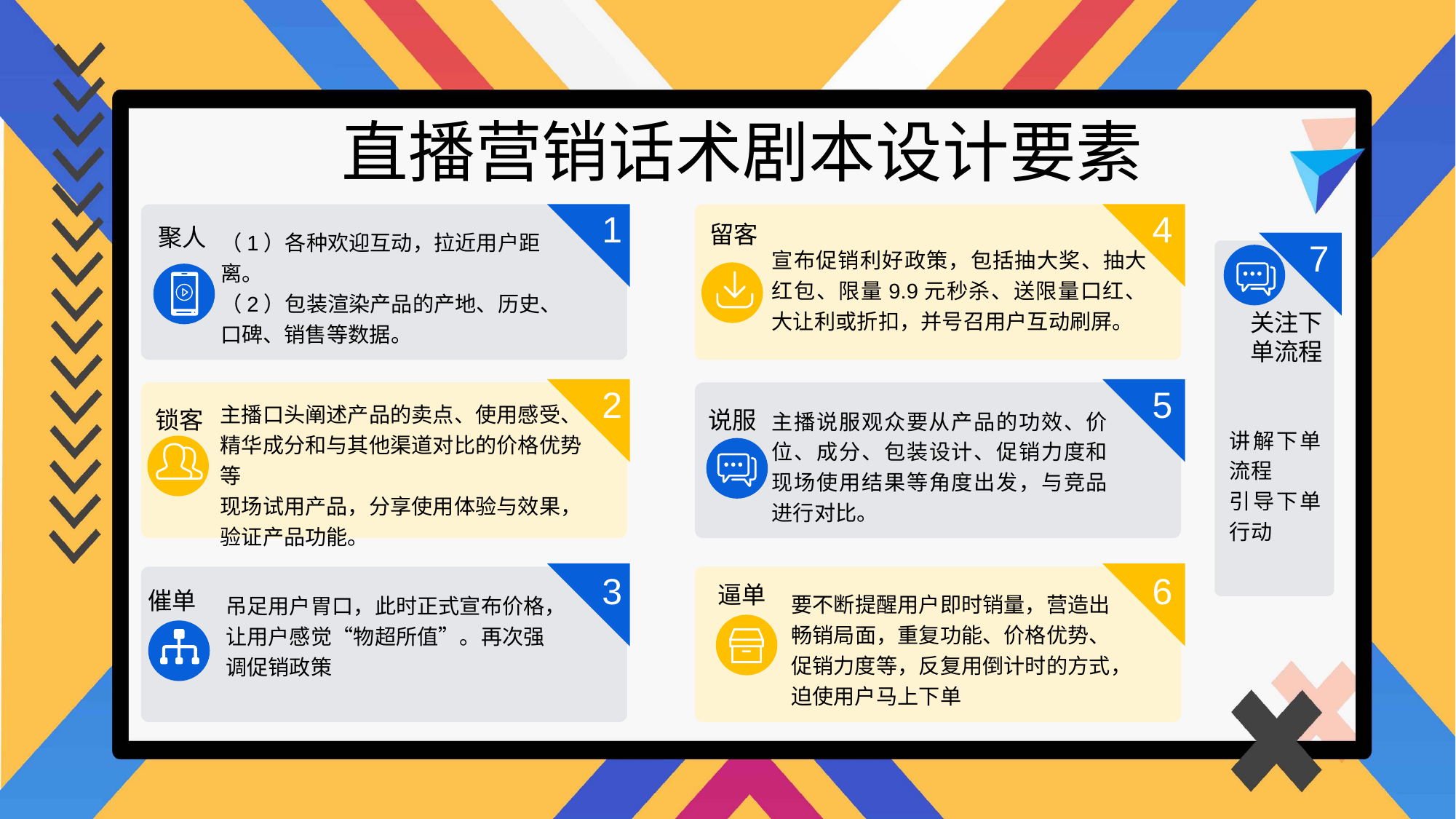

直播营销话术剧本设计要素
1
4

留客
聚人
（1）各种欢迎互动，拉近用户距离。
（2）包装渲染产品的产地、历史、口碑、销售等数据。
7

宣布促销利好政策，包括抽大奖、抽大红包、限量9.9元秒杀、送限量口红、大让利或折扣，并号召用户互动刷屏。

关注下单流程
2
5

主播口头阐述产品的卖点、使用感受、精华成分和与其他渠道对比的价格优势等
现场试用产品，分享使用体验与效果，验证产品功能。
主播说服观众要从产品的功效、价位、成分、包装设计、促销力度和现场使用结果等角度出发，与竞品进行对比。
锁客
说服
讲解下单流程
引导下单行动

3
6

逼单
催单
要不断提醒用户即时销量，营造出畅销局面，重复功能、价格优势、促销力度等，反复用倒计时的方式，迫使用户马上下单
吊足用户胃口，此时正式宣布价格，让用户感觉“物超所值”。再次强调促销政策